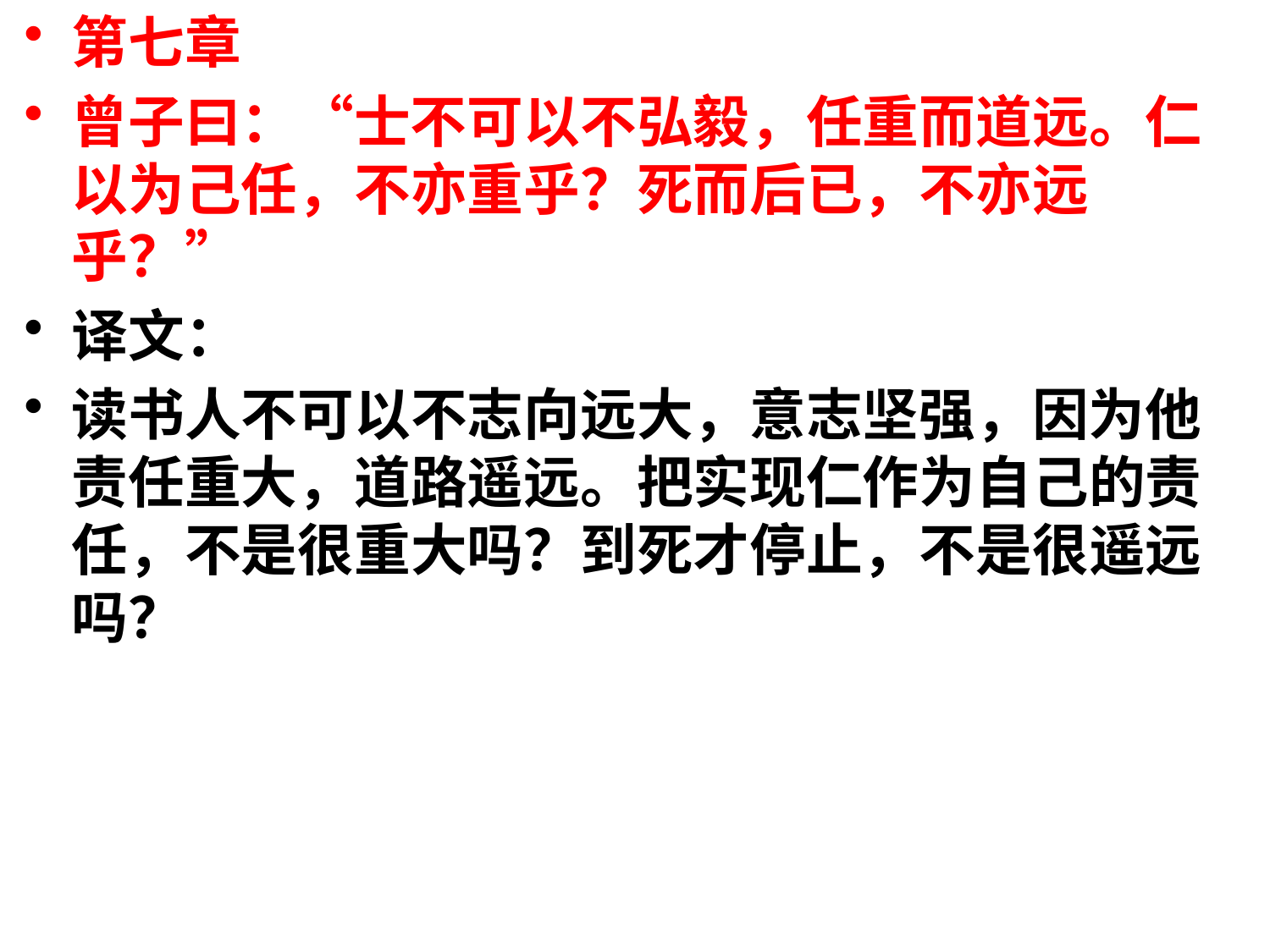

第七章
曾子曰：“士不可以不弘毅，任重而道远。仁以为己任，不亦重乎？死而后已，不亦远乎？”
译文：
读书人不可以不志向远大，意志坚强，因为他责任重大，道路遥远。把实现仁作为自己的责任，不是很重大吗？到死才停止，不是很遥远吗？

#